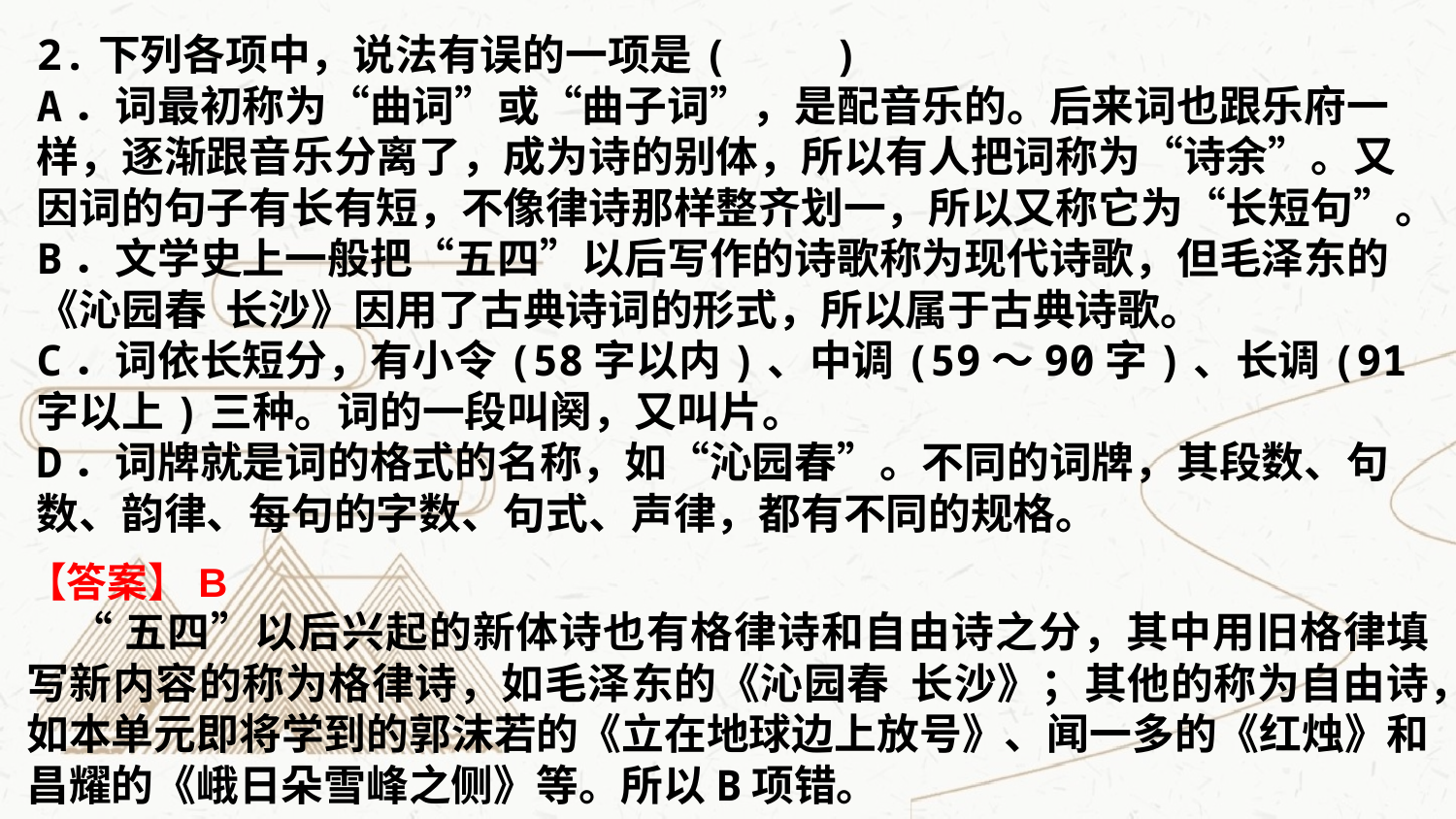

2.下列各项中，说法有误的一项是(　　)
A．词最初称为“曲词”或“曲子词”，是配音乐的。后来词也跟乐府一样，逐渐跟音乐分离了，成为诗的别体，所以有人把词称为“诗余”。又因词的句子有长有短，不像律诗那样整齐划一，所以又称它为“长短句”。
B．文学史上一般把“五四”以后写作的诗歌称为现代诗歌，但毛泽东的《沁园春  长沙》因用了古典诗词的形式，所以属于古典诗歌。
C．词依长短分，有小令(58字以内)、中调(59～90字)、长调(91字以上)三种。词的一段叫阕，又叫片。
D．词牌就是词的格式的名称，如“沁园春”。不同的词牌，其段数、句数、韵律、每句的字数、句式、声律，都有不同的规格。

【答案】B
    “五四”以后兴起的新体诗也有格律诗和自由诗之分，其中用旧格律填写新内容的称为格律诗，如毛泽东的《沁园春  长沙》；其他的称为自由诗，如本单元即将学到的郭沫若的《立在地球边上放号》、闻一多的《红烛》和昌耀的《峨日朵雪峰之侧》等。所以B项错。